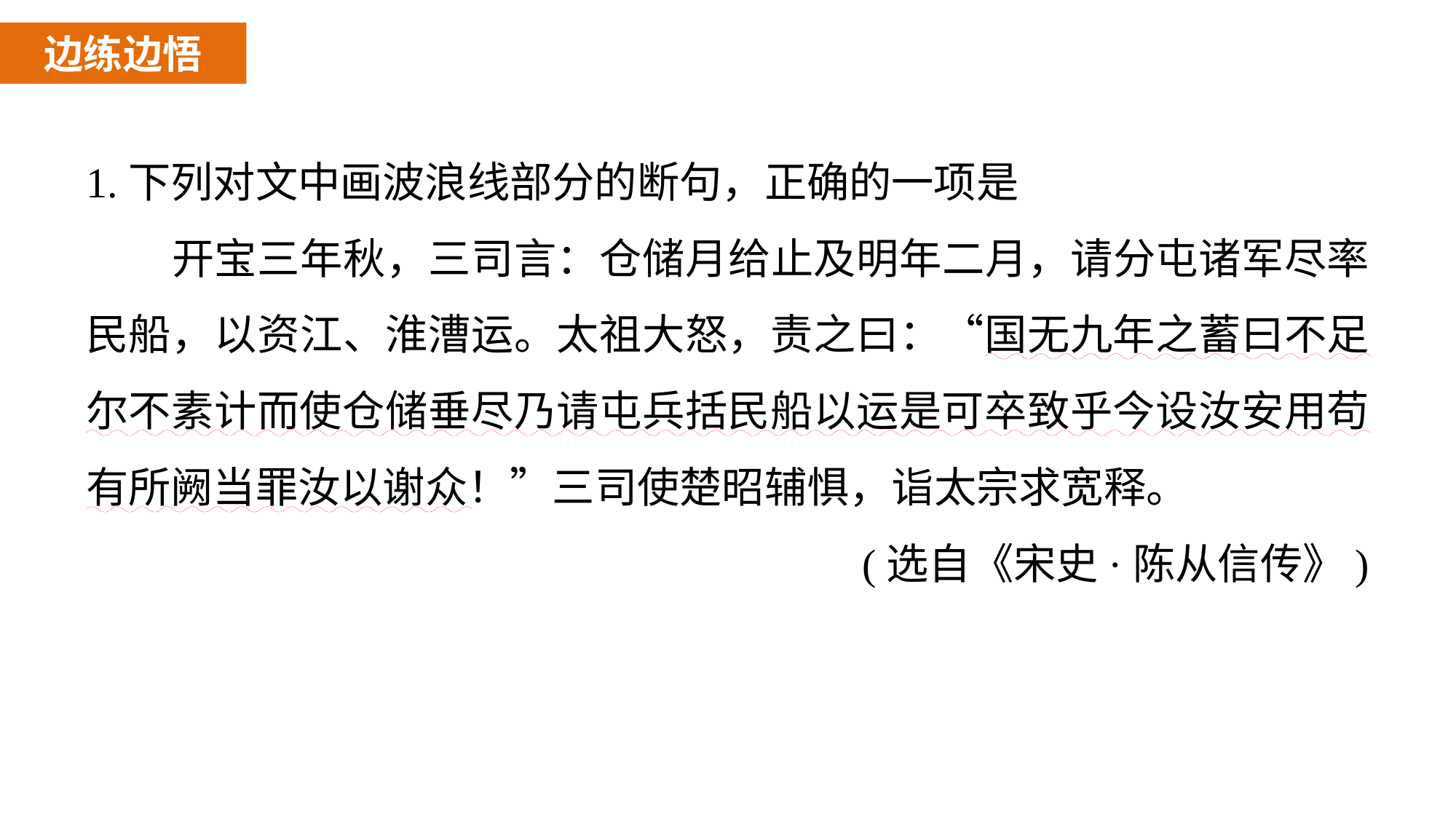

边练边悟
1.下列对文中画波浪线部分的断句，正确的一项是
开宝三年秋，三司言：仓储月给止及明年二月，请分屯诸军尽率民船，以资江、淮漕运。太祖大怒，责之曰：“国无九年之蓄曰不足尔不素计而使仓储垂尽乃请屯兵括民船以运是可卒致乎今设汝安用苟有所阙当罪汝以谢众！”三司使楚昭辅惧，诣太宗求宽释。
(选自《宋史·陈从信传》)